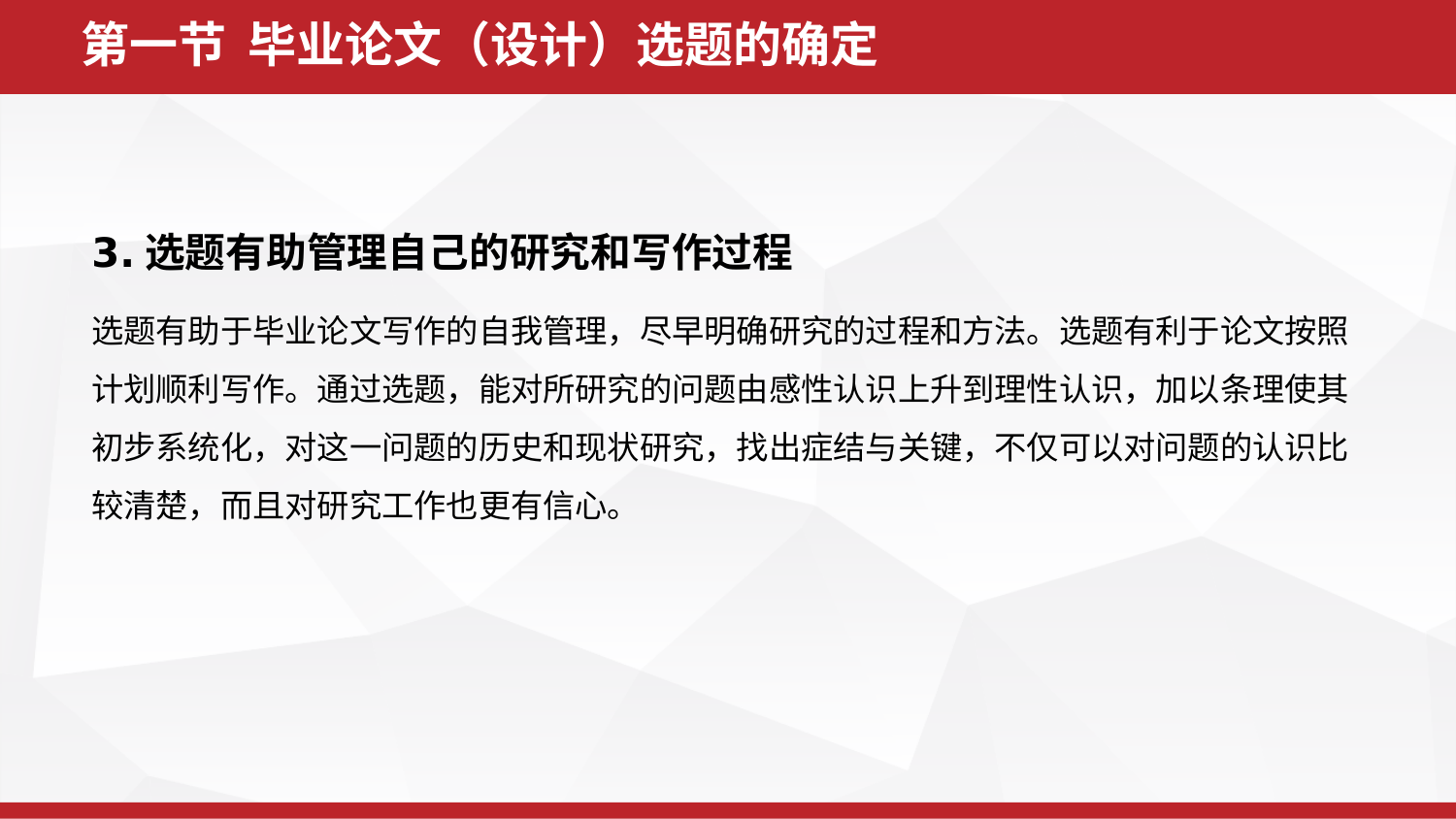

第一节  毕业论文（设计）选题的确定
3.选题有助管理自己的研究和写作过程
选题有助于毕业论文写作的自我管理，尽早明确研究的过程和方法。选题有利于论文按照计划顺利写作。通过选题，能对所研究的问题由感性认识上升到理性认识，加以条理使其初步系统化，对这一问题的历史和现状研究，找出症结与关键，不仅可以对问题的认识比较清楚，而且对研究工作也更有信心。